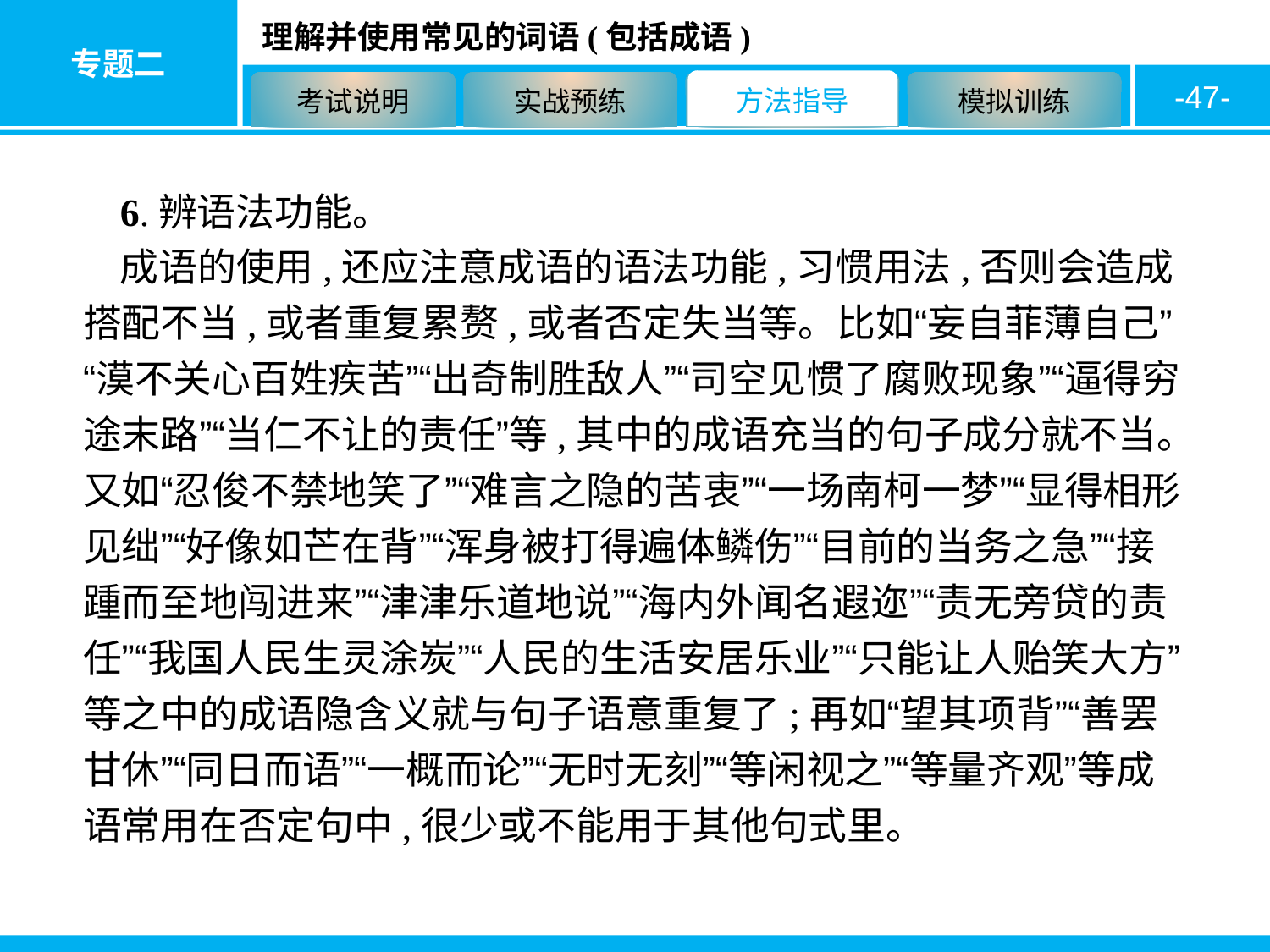

-47-
6.辨语法功能。
成语的使用,还应注意成语的语法功能,习惯用法,否则会造成搭配不当,或者重复累赘,或者否定失当等。比如“妄自菲薄自己”“漠不关心百姓疾苦”“出奇制胜敌人”“司空见惯了腐败现象”“逼得穷途末路”“当仁不让的责任”等,其中的成语充当的句子成分就不当。又如“忍俊不禁地笑了”“难言之隐的苦衷”“一场南柯一梦”“显得相形见绌”“好像如芒在背”“浑身被打得遍体鳞伤”“目前的当务之急”“接踵而至地闯进来”“津津乐道地说”“海内外闻名遐迩”“责无旁贷的责任”“我国人民生灵涂炭”“人民的生活安居乐业”“只能让人贻笑大方”等之中的成语隐含义就与句子语意重复了;再如“望其项背”“善罢甘休”“同日而语”“一概而论”“无时无刻”“等闲视之”“等量齐观”等成语常用在否定句中,很少或不能用于其他句式里。